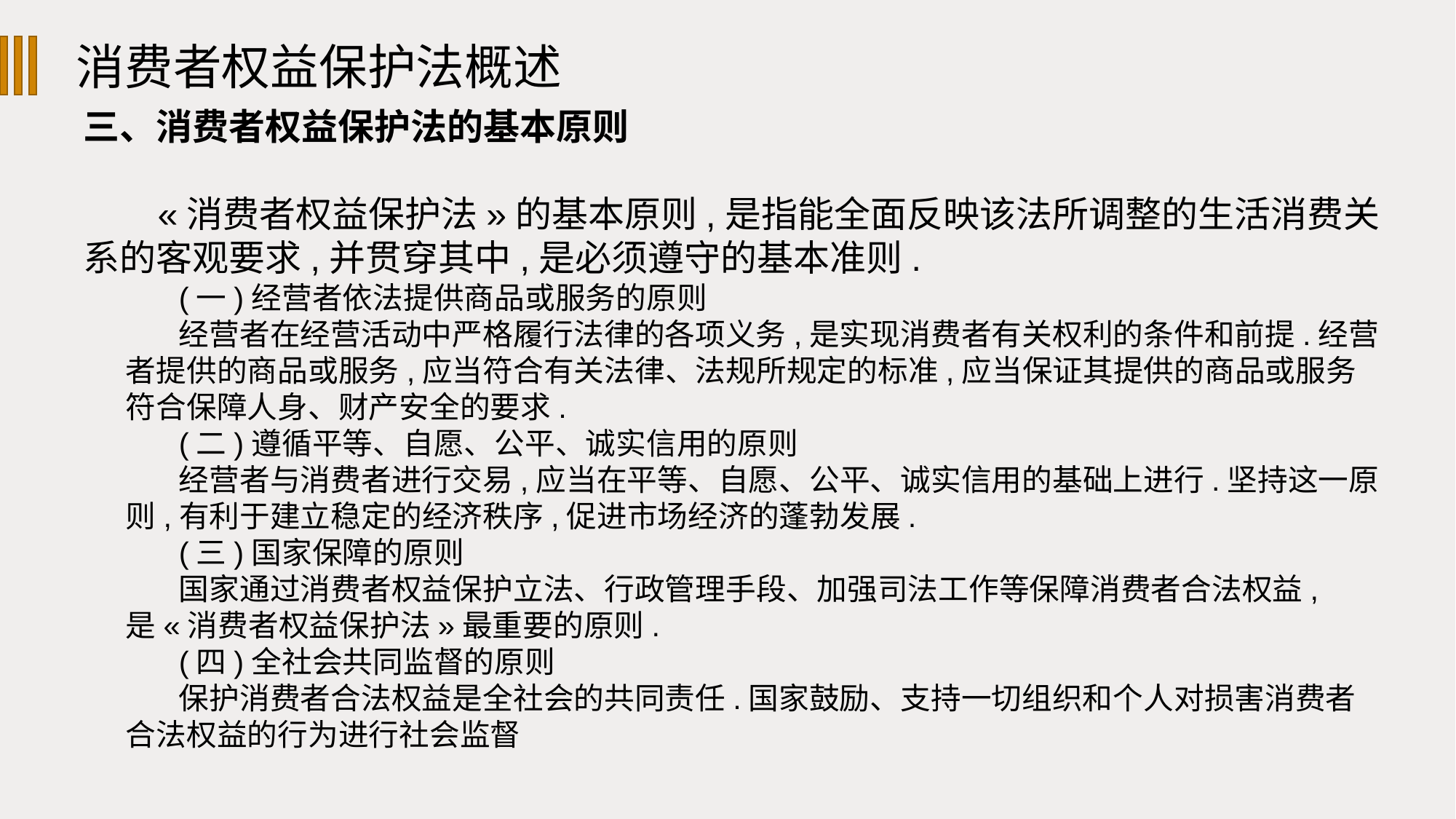

消费者权益保护法概述

三、消费者权益保护法的基本原则

«消费者权益保护法»的基本原则,是指能全面反映该法所调整的生活消费关系的客观要求,并贯穿其中,是必须遵守的基本准则.
(一)经营者依法提供商品或服务的原则
经营者在经营活动中严格履行法律的各项义务,是实现消费者有关权利的条件和前提.经营者提供的商品或服务,应当符合有关法律、法规所规定的标准,应当保证其提供的商品或服务符合保障人身、财产安全的要求.
(二)遵循平等、自愿、公平、诚实信用的原则
经营者与消费者进行交易,应当在平等、自愿、公平、诚实信用的基础上进行.坚持这一原则,有利于建立稳定的经济秩序,促进市场经济的蓬勃发展.
(三)国家保障的原则
国家通过消费者权益保护立法、行政管理手段、加强司法工作等保障消费者合法权益,是«消费者权益保护法»最重要的原则.
(四)全社会共同监督的原则
保护消费者合法权益是全社会的共同责任.国家鼓励、支持一切组织和个人对损害消费者合法权益的行为进行社会监督